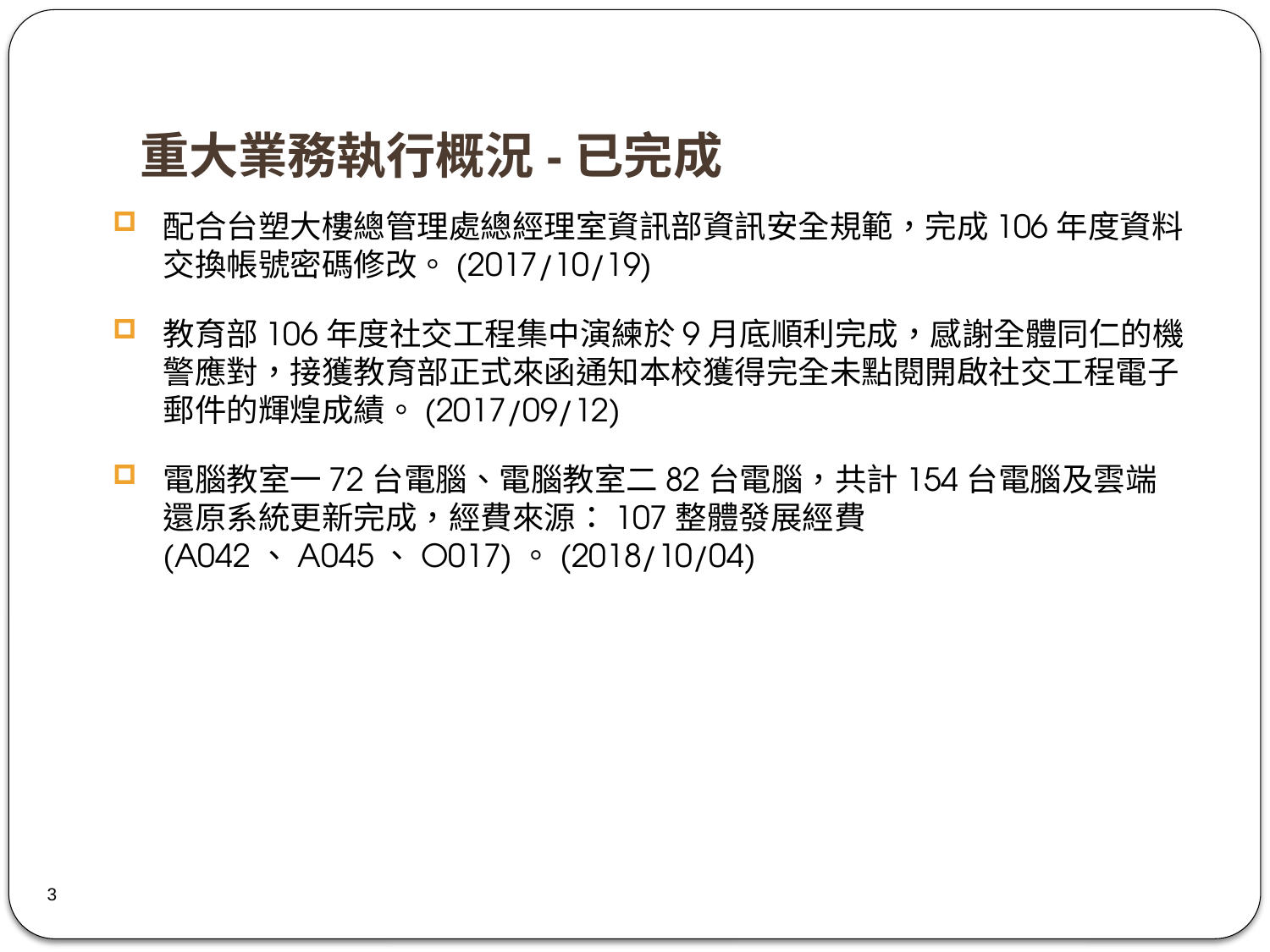

# 重大業務執行概況-已完成
配合台塑大樓總管理處總經理室資訊部資訊安全規範，完成106年度資料交換帳號密碼修改。(2017/10/19)
教育部106年度社交工程集中演練於9月底順利完成，感謝全體同仁的機警應對，接獲教育部正式來函通知本校獲得完全未點閱開啟社交工程電子郵件的輝煌成績。(2017/09/12)
電腦教室一72台電腦、電腦教室二82台電腦，共計154台電腦及雲端還原系統更新完成，經費來源：107整體發展經費(A042、A045、O017)。(2018/10/04)

3